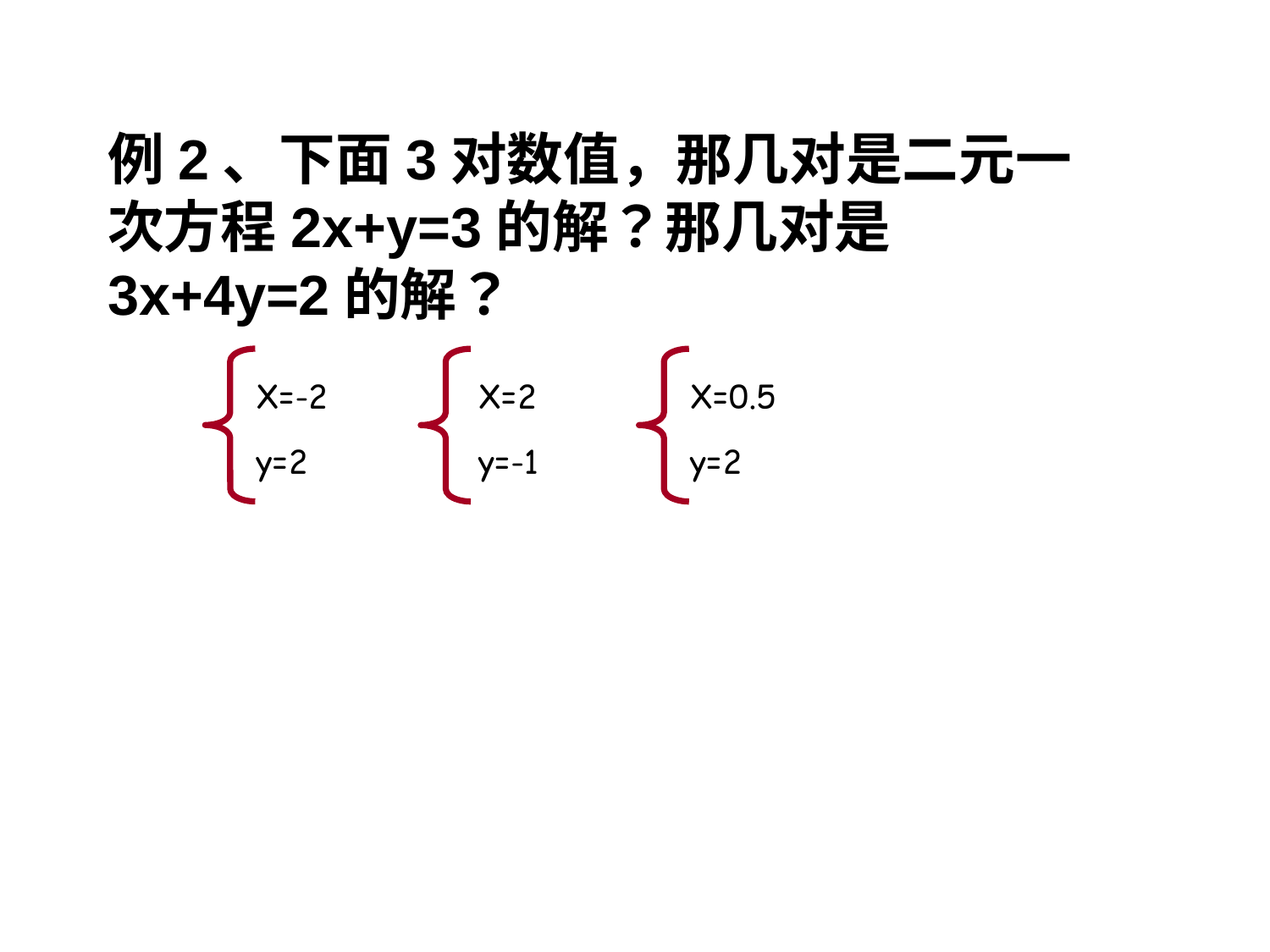

例2、下面3对数值，那几对是二元一次方程2x+y=3的解？那几对是3x+4y=2的解？

X=-2

y=2
X=2

y=-1
X=0.5

y=2